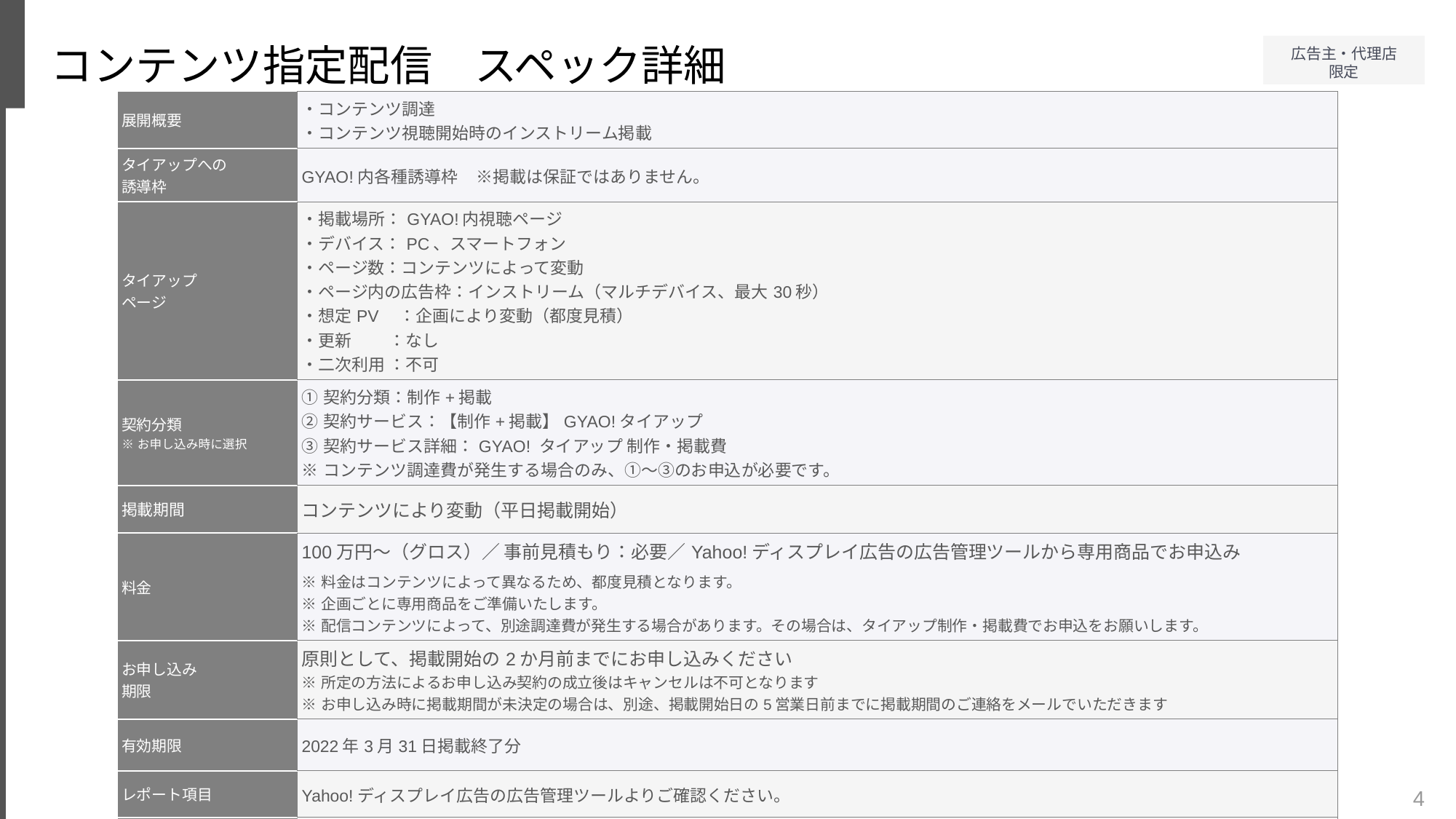

コンテンツ指定配信　スペック詳細
| 展開概要 | ・コンテンツ調達 ・コンテンツ視聴開始時のインストリーム掲載 |
| --- | --- |
| タイアップへの 誘導枠 | GYAO!内各種誘導枠　※掲載は保証ではありません。 |
| タイアップ ページ | ・掲載場所：GYAO!内視聴ページ ・デバイス：PC、スマートフォン ・ページ数：コンテンツによって変動 ・ページ内の広告枠：インストリーム（マルチデバイス、最大30秒） ・想定PV　：企画により変動（都度見積） ・更新　　 ：なし ・二次利用 ：不可 |
| 契約分類 ※お申し込み時に選択 | ①契約分類：制作+掲載　 ②契約サービス：【制作+掲載】GYAO!タイアップ ③契約サービス詳細：GYAO! タイアップ 制作・掲載費　 ※コンテンツ調達費が発生する場合のみ、①～③のお申込が必要です。 |
| 掲載期間 | コンテンツにより変動（平日掲載開始） |
| 料金 | 100万円～（グロス）／ 事前見積もり：必要／Yahoo!ディスプレイ広告の広告管理ツールから専用商品でお申込み ※料金はコンテンツによって異なるため、都度見積となります。 ※企画ごとに専用商品をご準備いたします。 ※配信コンテンツによって、別途調達費が発生する場合があります。その場合は、タイアップ制作・掲載費でお申込をお願いします。 |
| お申し込み 期限 | 原則として、掲載開始の2か月前までにお申し込みください ※所定の方法によるお申し込み契約の成立後はキャンセルは不可となります ※お申し込み時に掲載期間が未決定の場合は、別途、掲載開始日の5営業日前までに掲載期間のご連絡をメールでいただきます |
| 有効期限 | 2022年3月31日掲載終了分 |
| レポート項目 | Yahoo!ディスプレイ広告の広告管理ツールよりご確認ください。 |
| 備考 | ヤフーTOPやGYAO!アプリ内タイムライン枠でなど広告が掲載されない面でコンテンツが再生された場合、インストリームは掲載されません。 |
4